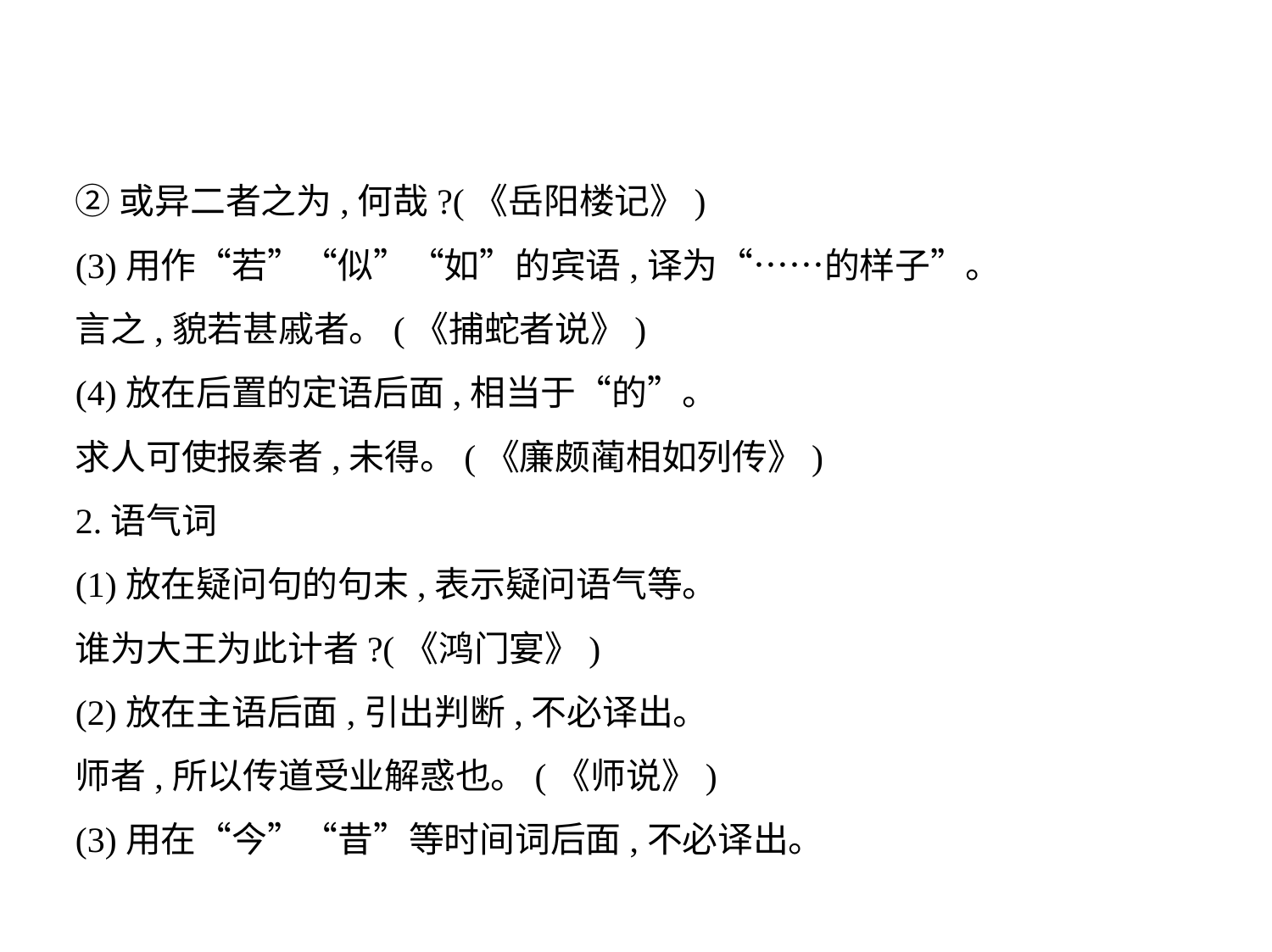

②或异二者之为,何哉?(《岳阳楼记》)
(3)用作“若”“似”“如”的宾语,译为“……的样子”。
言之,貌若甚戚者。(《捕蛇者说》)
(4)放在后置的定语后面,相当于“的”。
求人可使报秦者,未得。(《廉颇蔺相如列传》)
2.语气词
(1)放在疑问句的句末,表示疑问语气等。
谁为大王为此计者?(《鸿门宴》)
(2)放在主语后面,引出判断,不必译出。
师者,所以传道受业解惑也。(《师说》)
(3)用在“今”“昔”等时间词后面,不必译出。